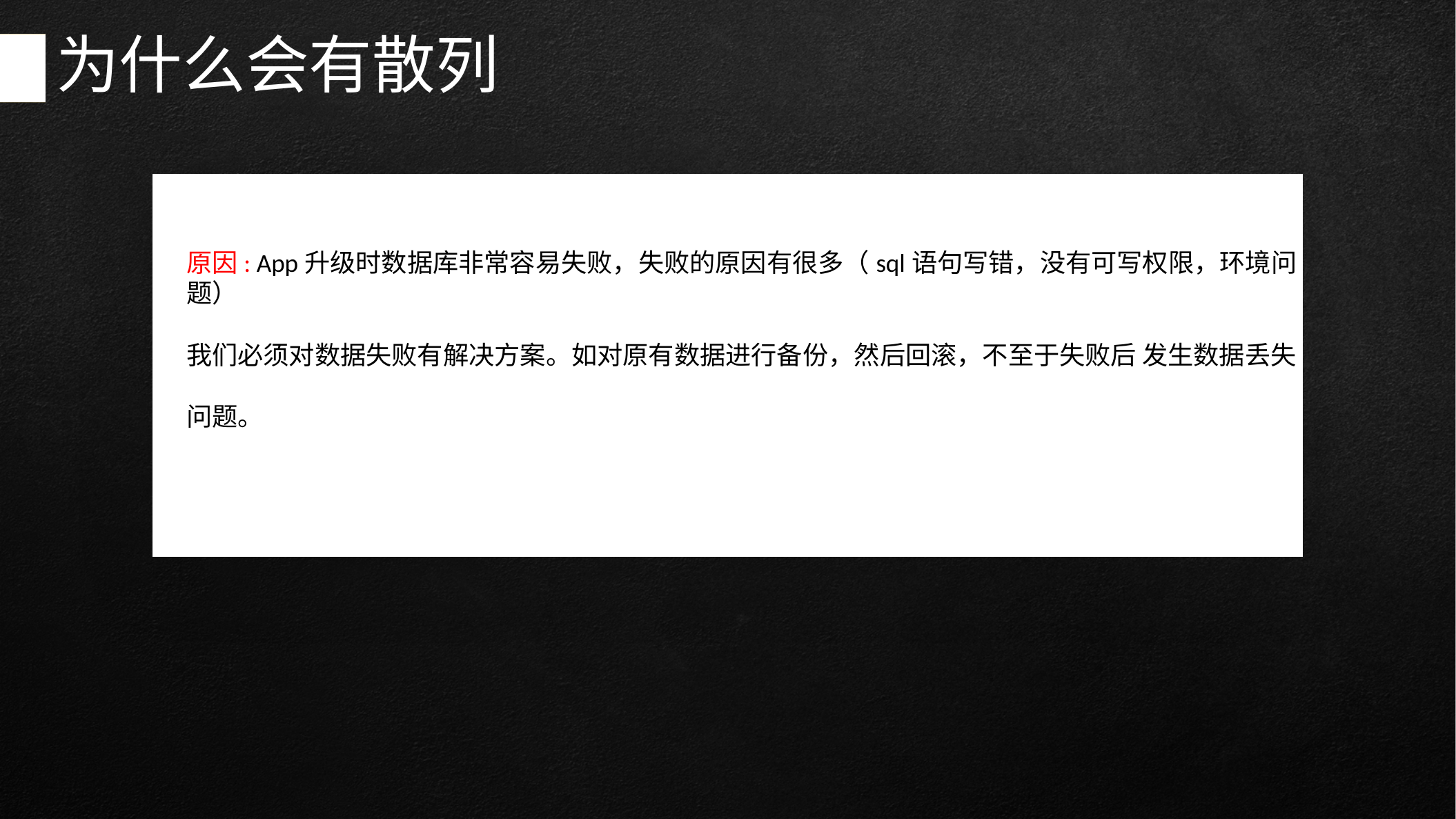

# 为什么会有散列

原因: App升级时数据库非常容易失败，失败的原因有很多（sql语句写错，没有可写权限，环境问题）

我们必须对数据失败有解决方案。如对原有数据进行备份，然后回滚，不至于失败后 发生数据丢失

问题。